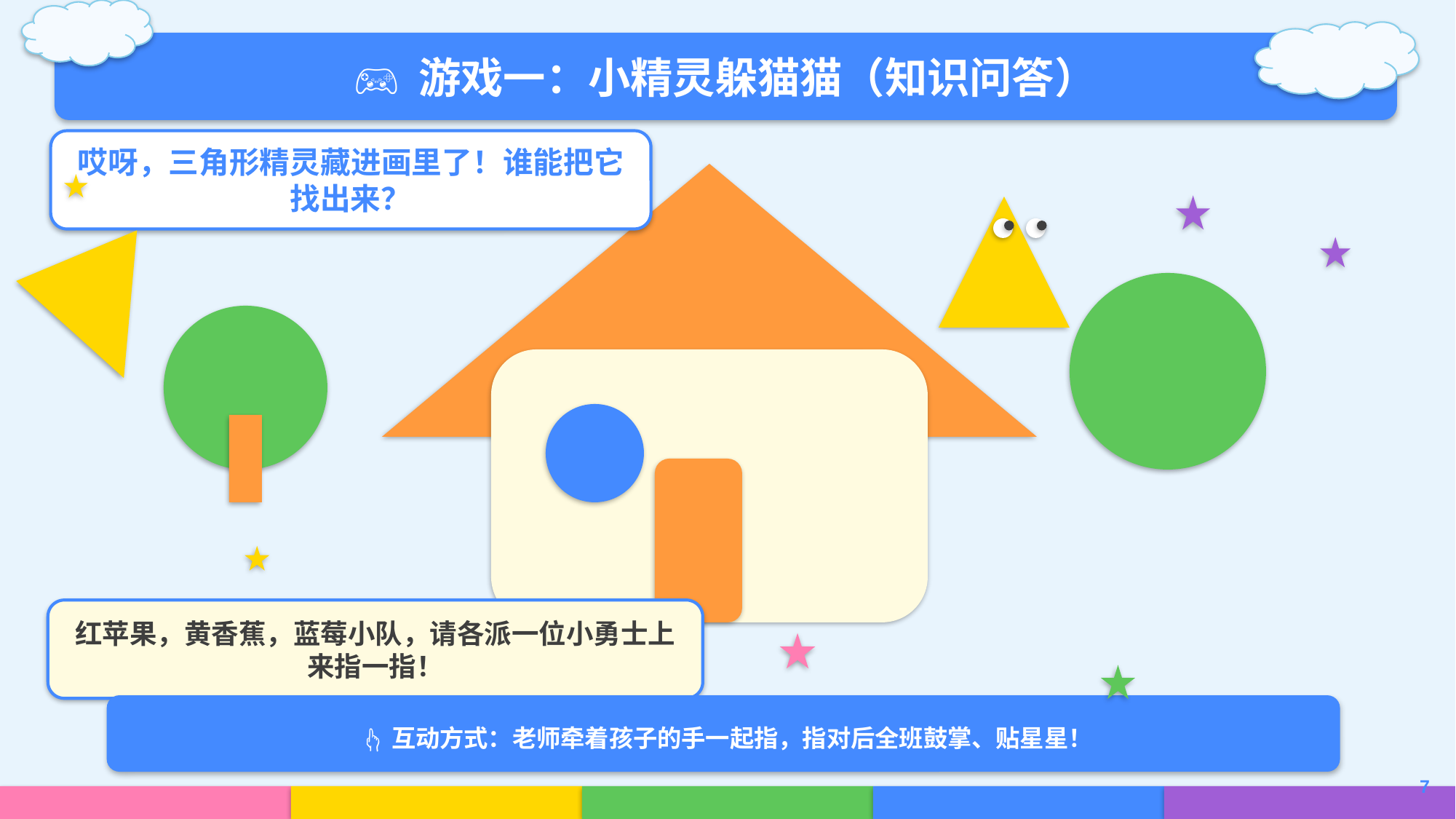

🎮 游戏一：小精灵躲猫猫（知识问答）
哎呀，三角形精灵藏进画里了！谁能把它找出来？

红苹果，黄香蕉，蓝莓小队，请各派一位小勇士上来指一指！

👆 互动方式：老师牵着孩子的手一起指，指对后全班鼓掌、贴星星！
7